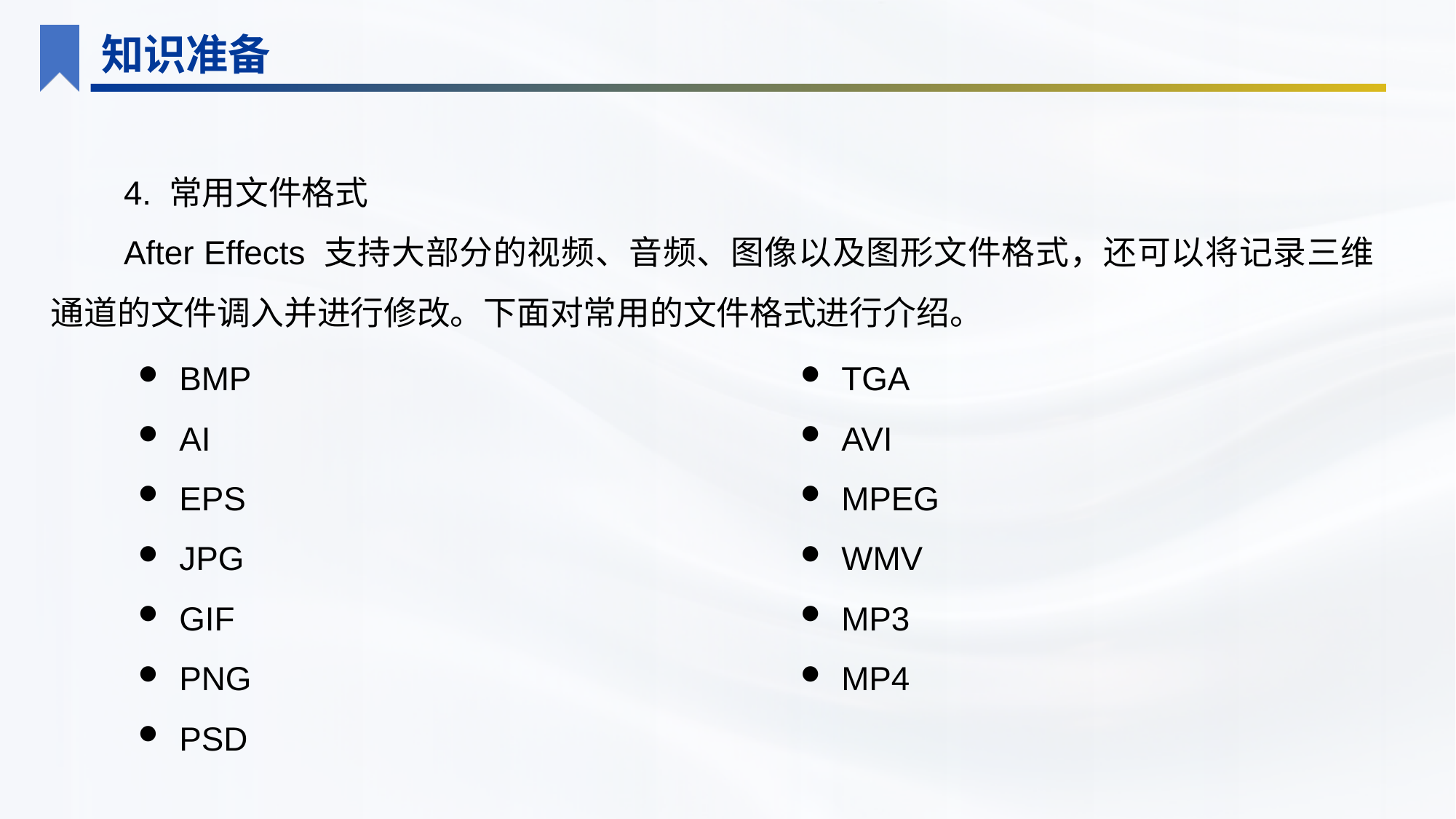

知识准备
4. 常用文件格式
After Effects 支持大部分的视频、音频、图像以及图形文件格式，还可以将记录三维通道的文件调入并进行修改。下面对常用的文件格式进行介绍。
BMP
AI
EPS
JPG
GIF
PNG
PSD
TGA
AVI
MPEG
WMV
MP3
MP4